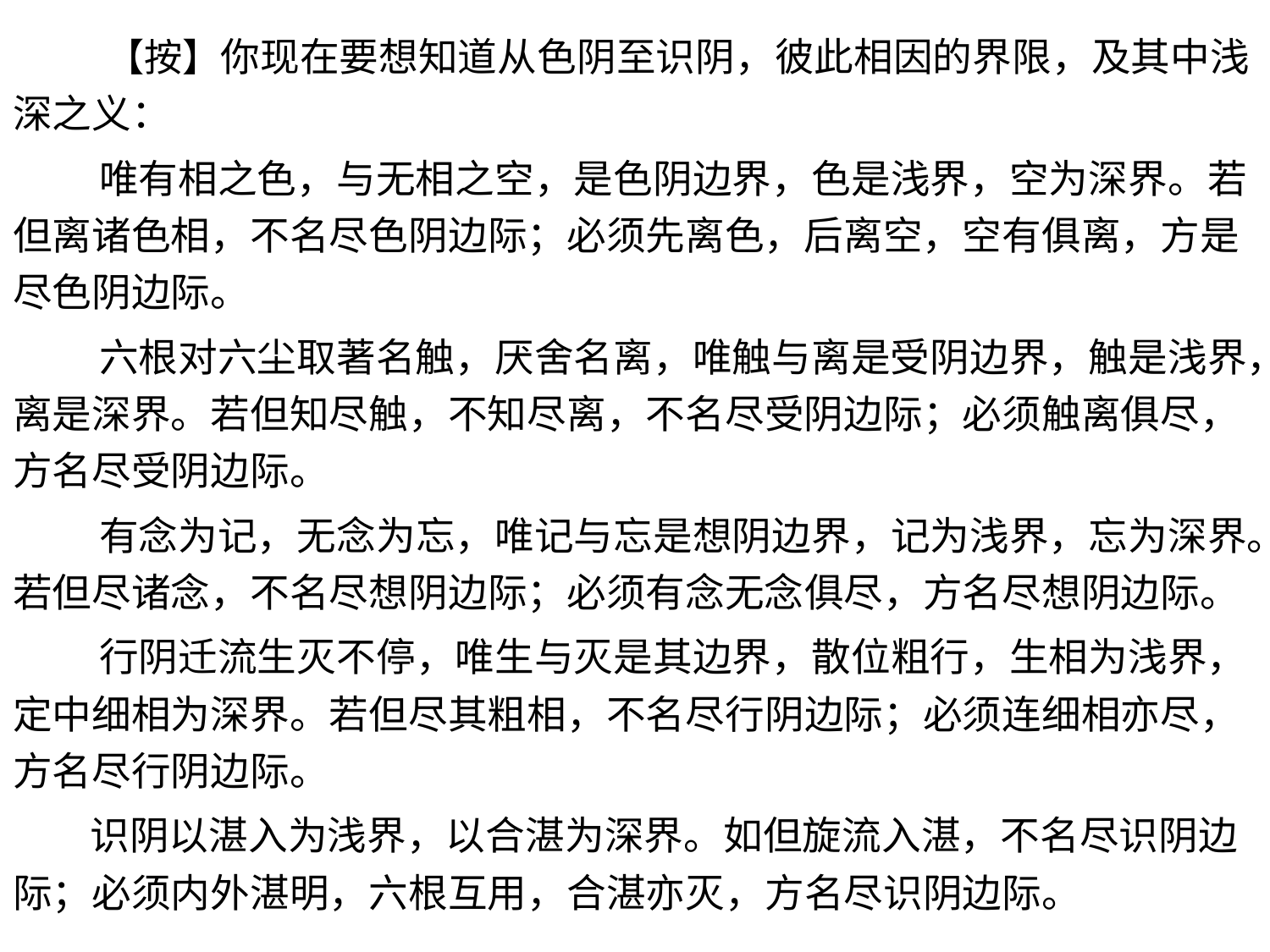

【按】你现在要想知道从色阴至识阴，彼此相因的界限，及其中浅深之义：
         唯有相之色，与无相之空，是色阴边界，色是浅界，空为深界。若但离诸色相，不名尽色阴边际；必须先离色，后离空，空有俱离，方是尽色阴边际。
         六根对六尘取著名触，厌舍名离，唯触与离是受阴边界，触是浅界，离是深界。若但知尽触，不知尽离，不名尽受阴边际；必须触离俱尽，方名尽受阴边际。
         有念为记，无念为忘，唯记与忘是想阴边界，记为浅界，忘为深界。若但尽诸念，不名尽想阴边际；必须有念无念俱尽，方名尽想阴边际。
         行阴迁流生灭不停，唯生与灭是其边界，散位粗行，生相为浅界，定中细相为深界。若但尽其粗相，不名尽行阴边际；必须连细相亦尽，方名尽行阴边际。
        识阴以湛入为浅界，以合湛为深界。如但旋流入湛，不名尽识阴边际；必须内外湛明，六根互用，合湛亦灭，方名尽识阴边际。